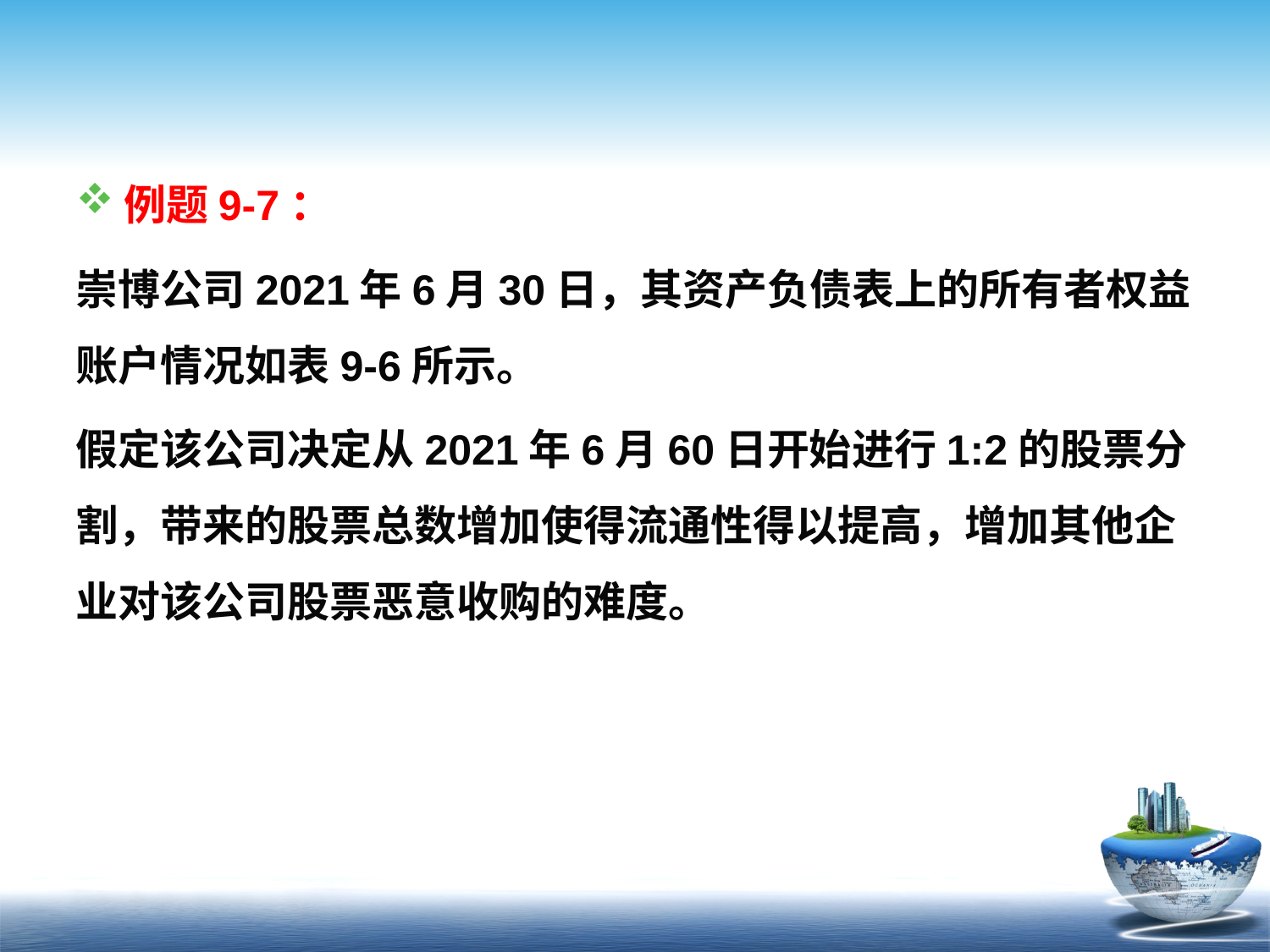

例题9-7：
崇博公司2021年6月30日，其资产负债表上的所有者权益账户情况如表9-6所示。
假定该公司决定从2021年6月60日开始进行1:2的股票分割，带来的股票总数增加使得流通性得以提高，增加其他企业对该公司股票恶意收购的难度。